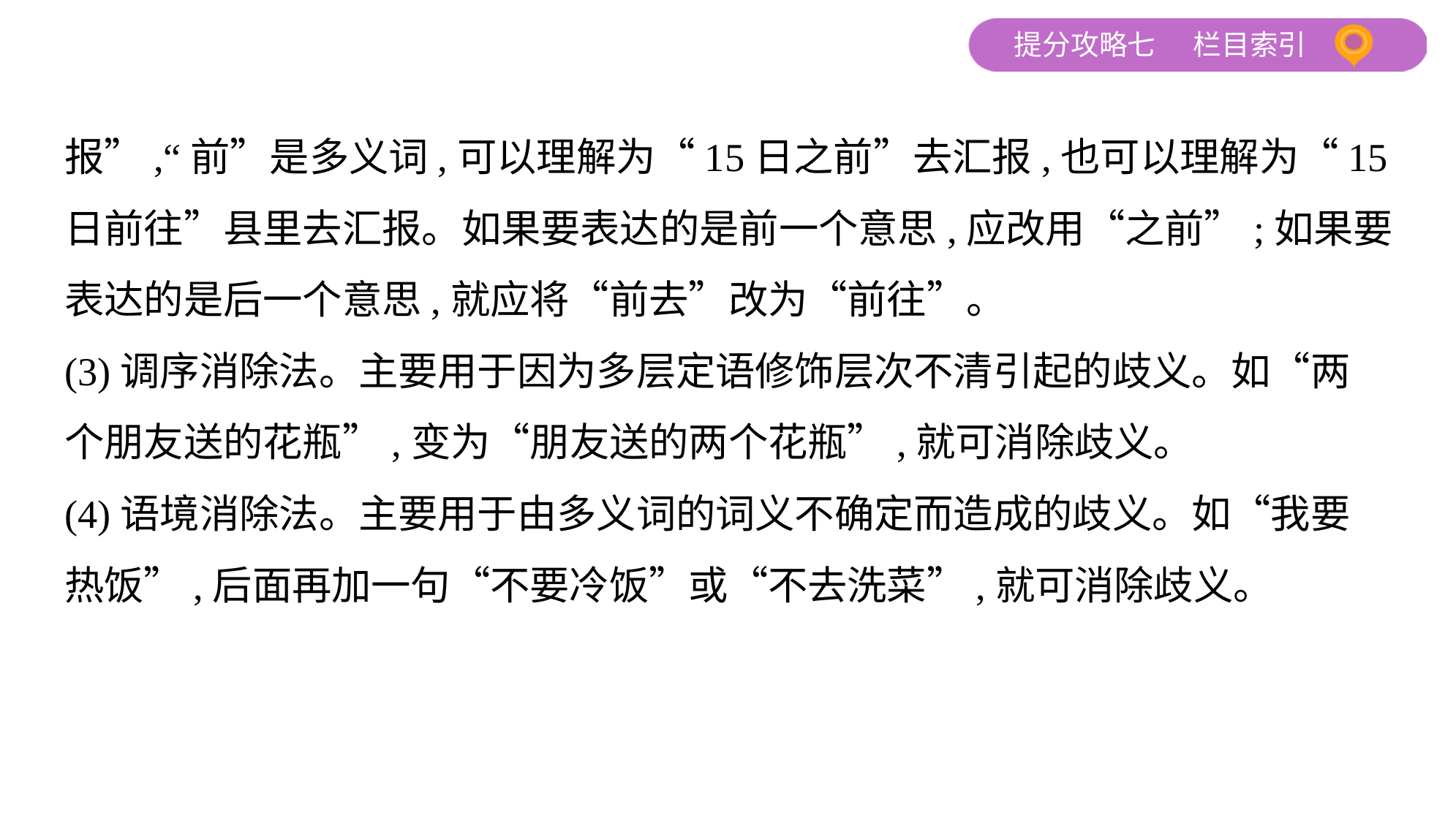

报”,“前”是多义词,可以理解为“15日之前”去汇报,也可以理解为“15
日前往”县里去汇报。如果要表达的是前一个意思,应改用“之前”;如果要
表达的是后一个意思,就应将“前去”改为“前往”。
(3)调序消除法。主要用于因为多层定语修饰层次不清引起的歧义。如“两
个朋友送的花瓶”,变为“朋友送的两个花瓶”,就可消除歧义。
(4)语境消除法。主要用于由多义词的词义不确定而造成的歧义。如“我要
热饭”,后面再加一句“不要冷饭”或“不去洗菜”,就可消除歧义。